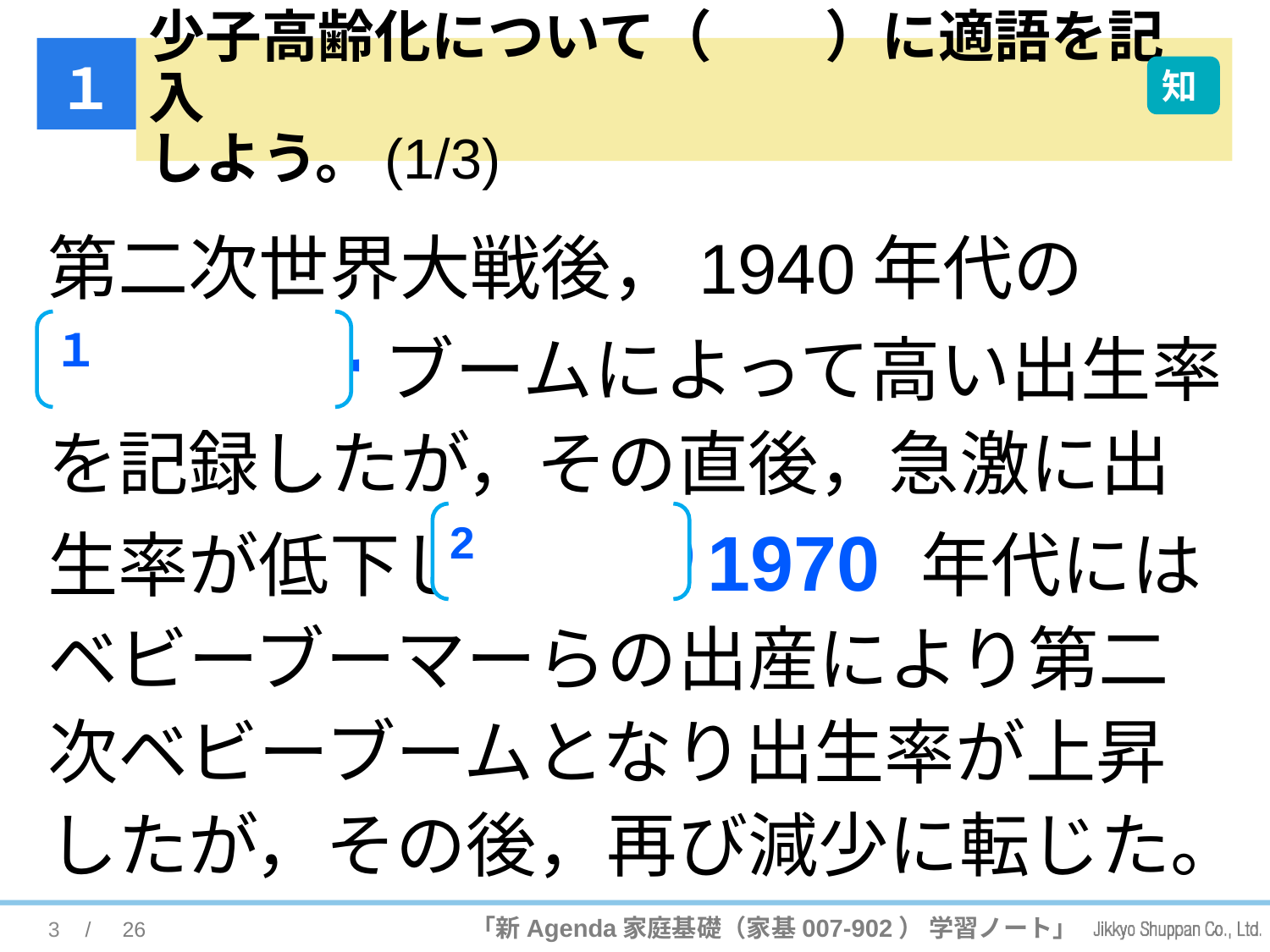

１
# 少子高齢化について（　　）に適語を記入 しよう。(1/3)
知
第二次世界大戦後，1940年代の
(1) ベビー ブームによって高い出生率を記録したが，その直後，急激に出生率が低下した。 (2) 1970 年代にはベビーブーマーらの出産により第二次ベビーブームとなり出生率が上昇したが，その後，再び減少に転じた。
１
2
3